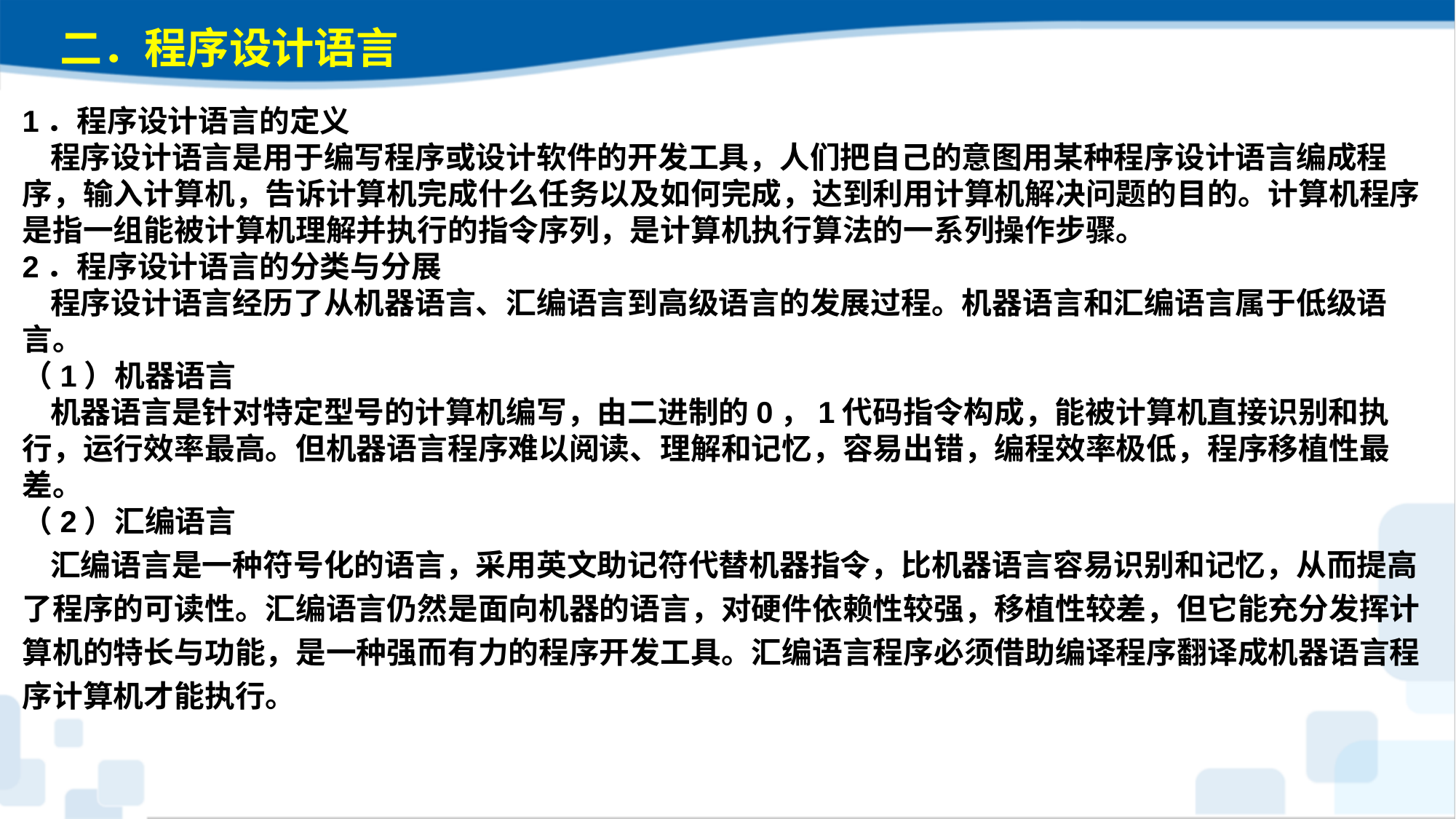

二．程序设计语言
1．程序设计语言的定义   程序设计语言是用于编写程序或设计软件的开发工具，人们把自己的意图用某种程序设计语言编成程序，输入计算机，告诉计算机完成什么任务以及如何完成，达到利用计算机解决问题的目的。计算机程序是指一组能被计算机理解并执行的指令序列，是计算机执行算法的一系列操作步骤。2．程序设计语言的分类与分展   程序设计语言经历了从机器语言、汇编语言到高级语言的发展过程。机器语言和汇编语言属于低级语言。（1）机器语言   机器语言是针对特定型号的计算机编写，由二进制的0，1代码指令构成，能被计算机直接识别和执行，运行效率最高。但机器语言程序难以阅读、理解和记忆，容易出错，编程效率极低，程序移植性最差。（2）汇编语言   汇编语言是一种符号化的语言，采用英文助记符代替机器指令，比机器语言容易识别和记忆，从而提高了程序的可读性。汇编语言仍然是面向机器的语言，对硬件依赖性较强，移植性较差，但它能充分发挥计算机的特长与功能，是一种强而有力的程序开发工具。汇编语言程序必须借助编译程序翻译成机器语言程序计算机才能执行。